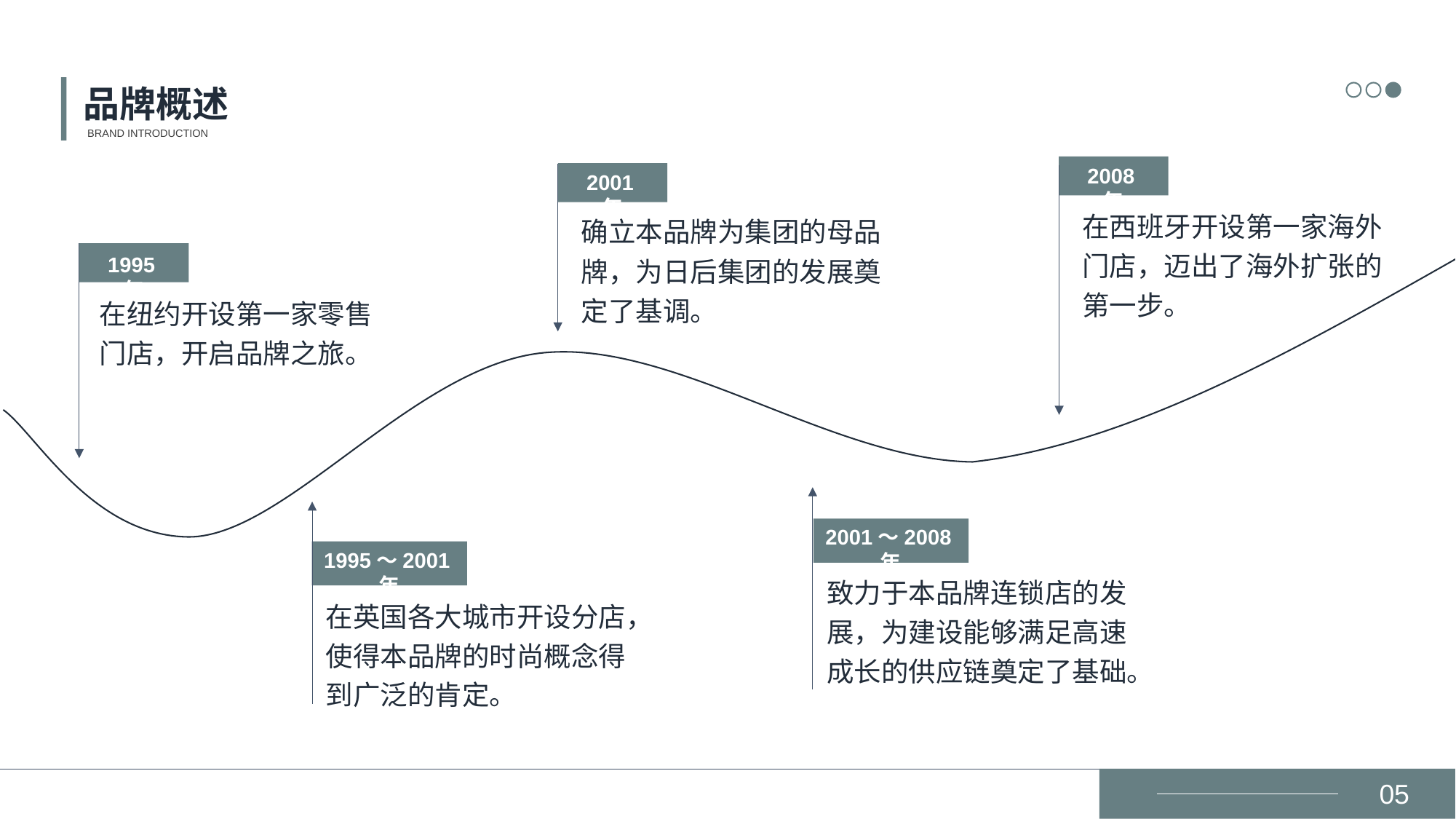

品牌概述
BRAND INTRODUCTION

2008年

2001年
在西班牙开设第一家海外门店，迈出了海外扩张的第一步。
确立本品牌为集团的母品牌，为日后集团的发展奠定了基调。

1995年

在纽约开设第一家零售门店，开启品牌之旅。
2001～2008年

1995～2001年

致力于本品牌连锁店的发展，为建设能够满足高速成长的供应链奠定了基础。
在英国各大城市开设分店，使得本品牌的时尚概念得到广泛的肯定。
05